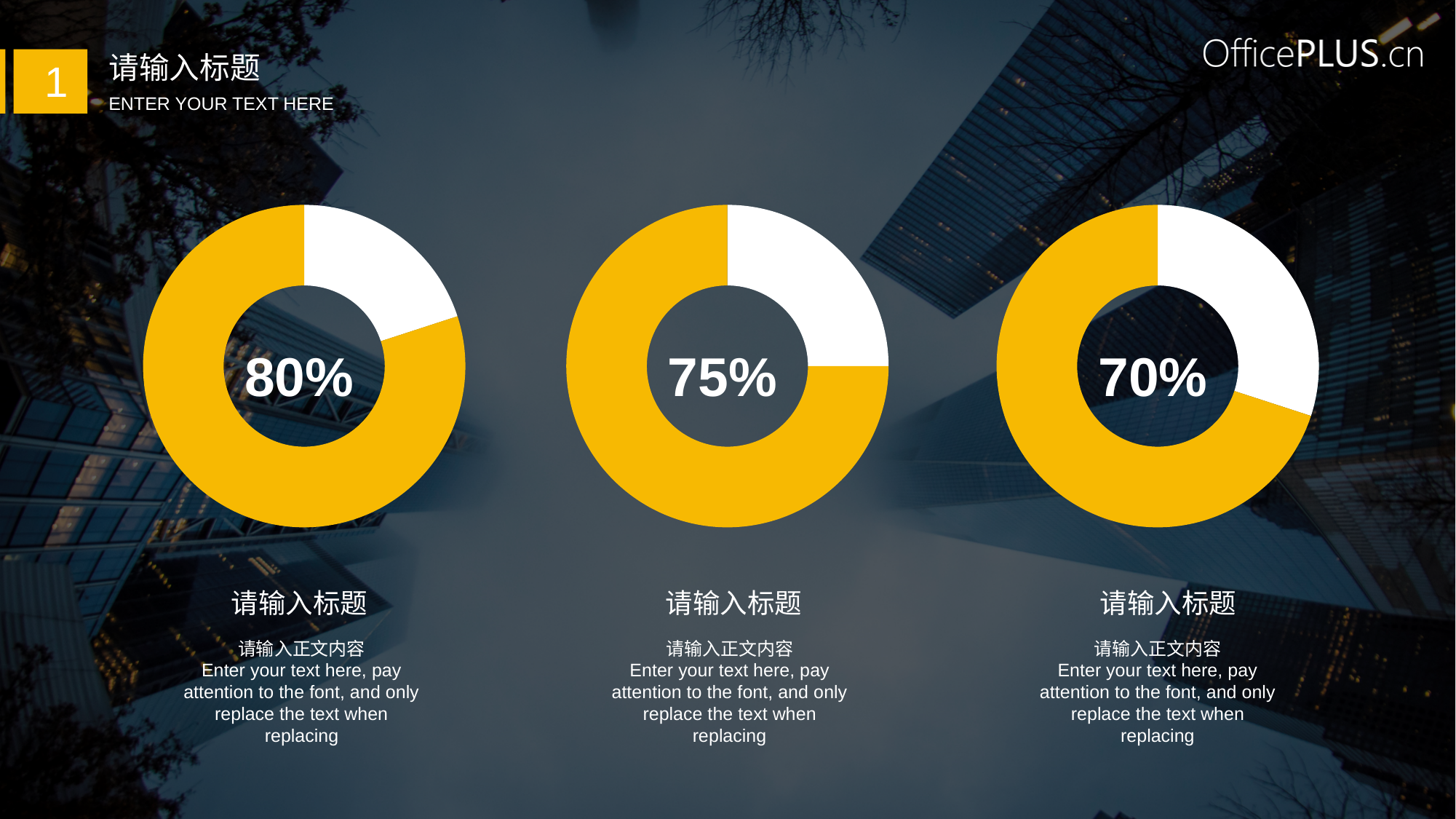

请输入标题

1
Enter your text here

### Chart

| Category | 销售额 |
|---|---|
| 第一季度 | 20.0 |
| 第二季度 | 80.0 |

### Chart

| Category | 销售额 |
|---|---|
| 第一季度 | 20.0 |
| 第二季度 | 60.0 |

### Chart

| Category | 销售额 |
|---|---|
| 第一季度 | 30.0 |
| 第二季度 | 70.0 |
80%
75%
70%
 请输入标题
请输入正文内容
Enter your text here, pay attention to the font, and only replace the text when replacing
 请输入标题
请输入正文内容
Enter your text here, pay attention to the font, and only replace the text when replacing
 请输入标题
请输入正文内容
Enter your text here, pay attention to the font, and only replace the text when replacing